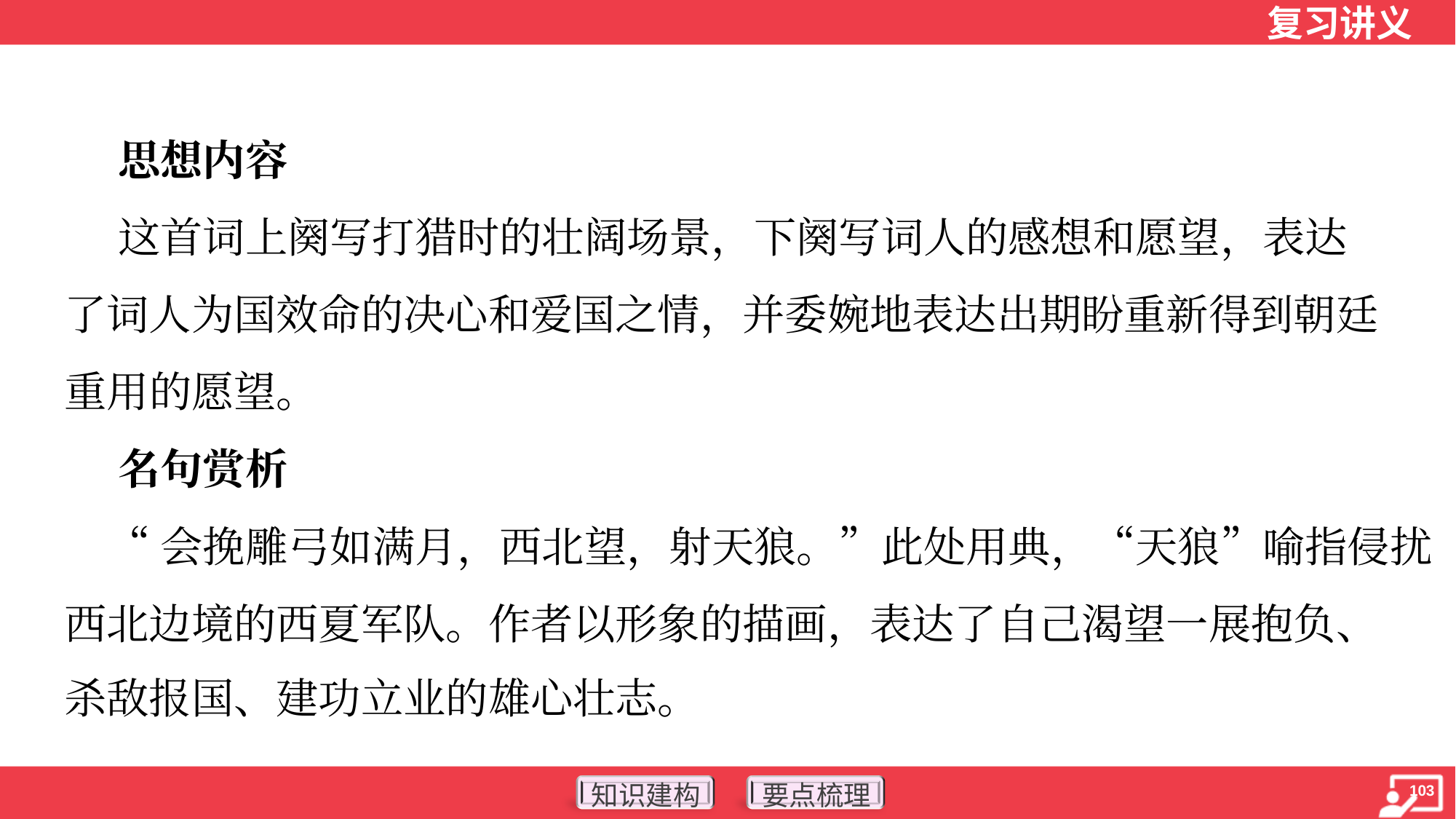

思想内容
    这首词上阕写打猎时的壮阔场景，下阕写词人的感想和愿望，表达
了词人为国效命的决心和爱国之情，并委婉地表达出期盼重新得到朝廷
重用的愿望。
    名句赏析
    “会挽雕弓如满月，西北望，射天狼。”此处用典，“天狼”喻指侵扰
西北边境的西夏军队。作者以形象的描画，表达了自己渴望一展抱负、
杀敌报国、建功立业的雄心壮志。